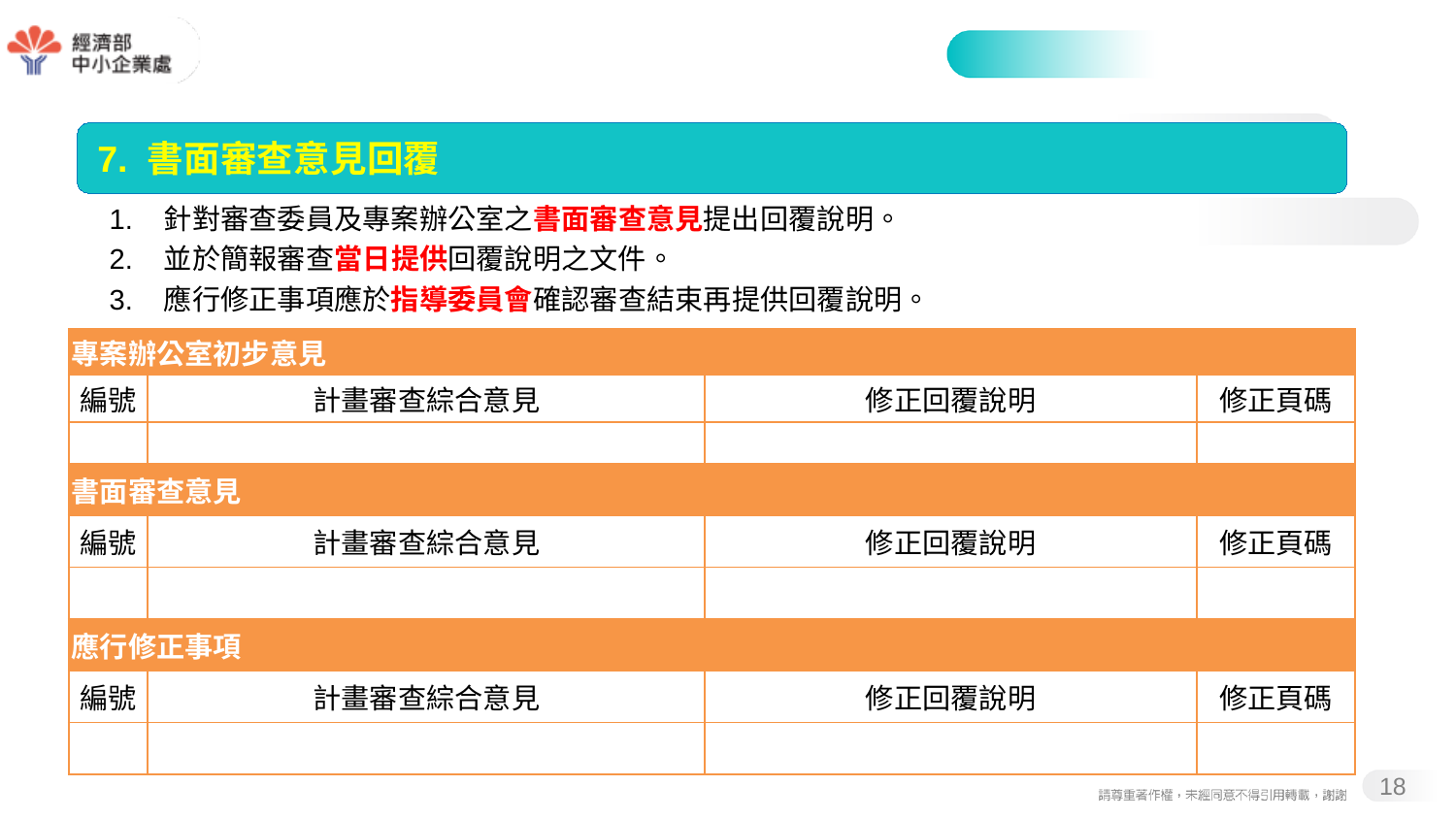

#

7. 書面審查意見回覆
針對審查委員及專案辦公室之書面審查意見提出回覆說明。
並於簡報審查當日提供回覆說明之文件。
應行修正事項應於指導委員會確認審查結束再提供回覆說明。
| 專案辦公室初步意見 |  |  |  |
| --- | --- | --- | --- |
| 編號 | 計畫審查綜合意見 | 修正回覆說明 | 修正頁碼 |
|  |  |  |  |
| 書面審查意見 |  |  |  |
| 編號 | 計畫審查綜合意見 | 修正回覆說明 | 修正頁碼 |
|  |  |  |  |
| 應行修正事項 |  |  |  |
| 編號 | 計畫審查綜合意見 | 修正回覆說明 | 修正頁碼 |
|  |  |  |  |
18